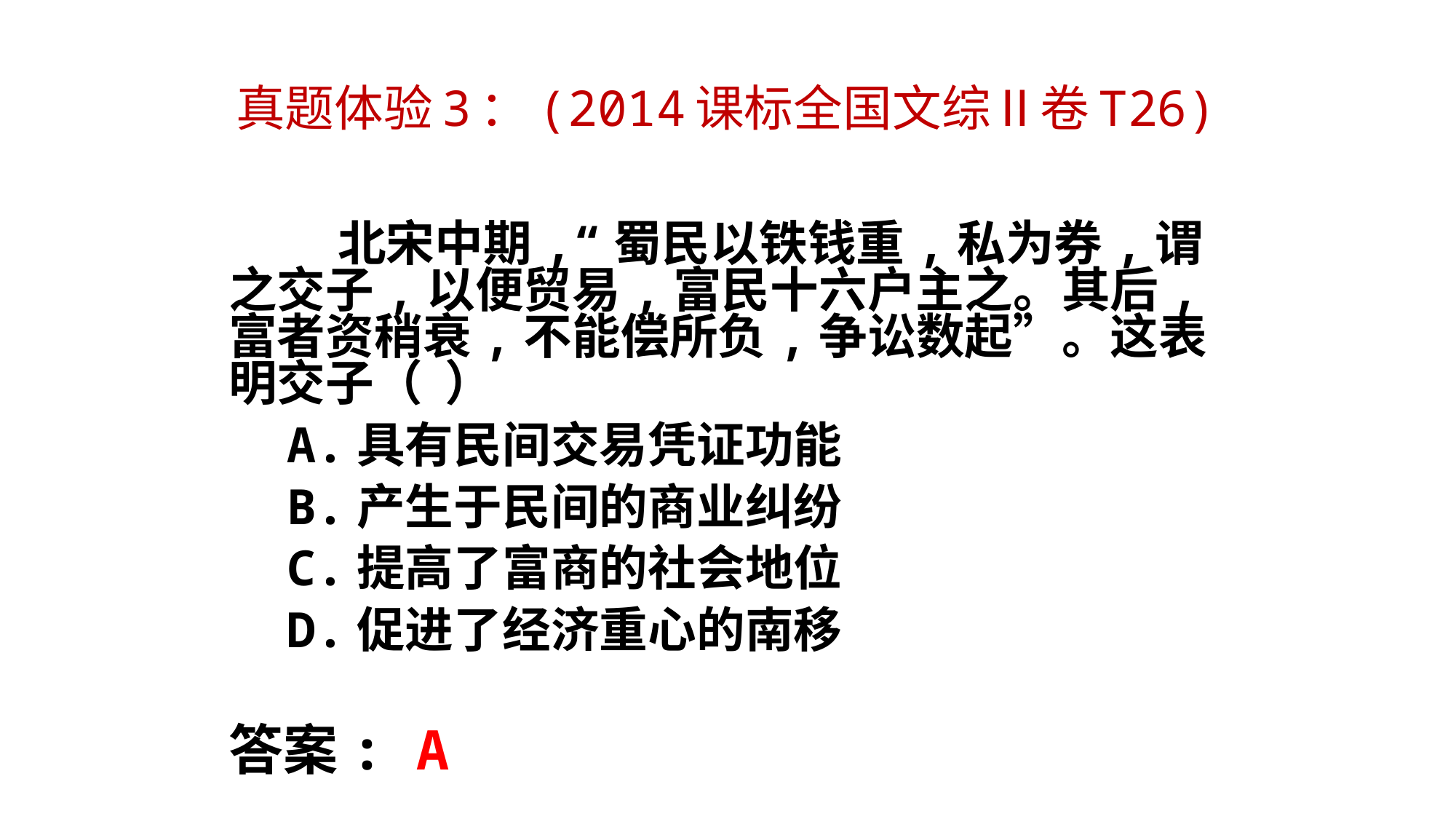

# 真题体验3：(2014课标全国文综Ⅱ卷T26)
		北宋中期,“蜀民以铁钱重,私为券,谓之交子,以便贸易,富民十六户主之。其后,富者资稍衰,不能偿所负,争讼数起”。这表明交子（  ）
	  A.具有民间交易凭证功能
	  B.产生于民间的商业纠纷
	  C.提高了富商的社会地位
	  D.促进了经济重心的南移

	答案: A